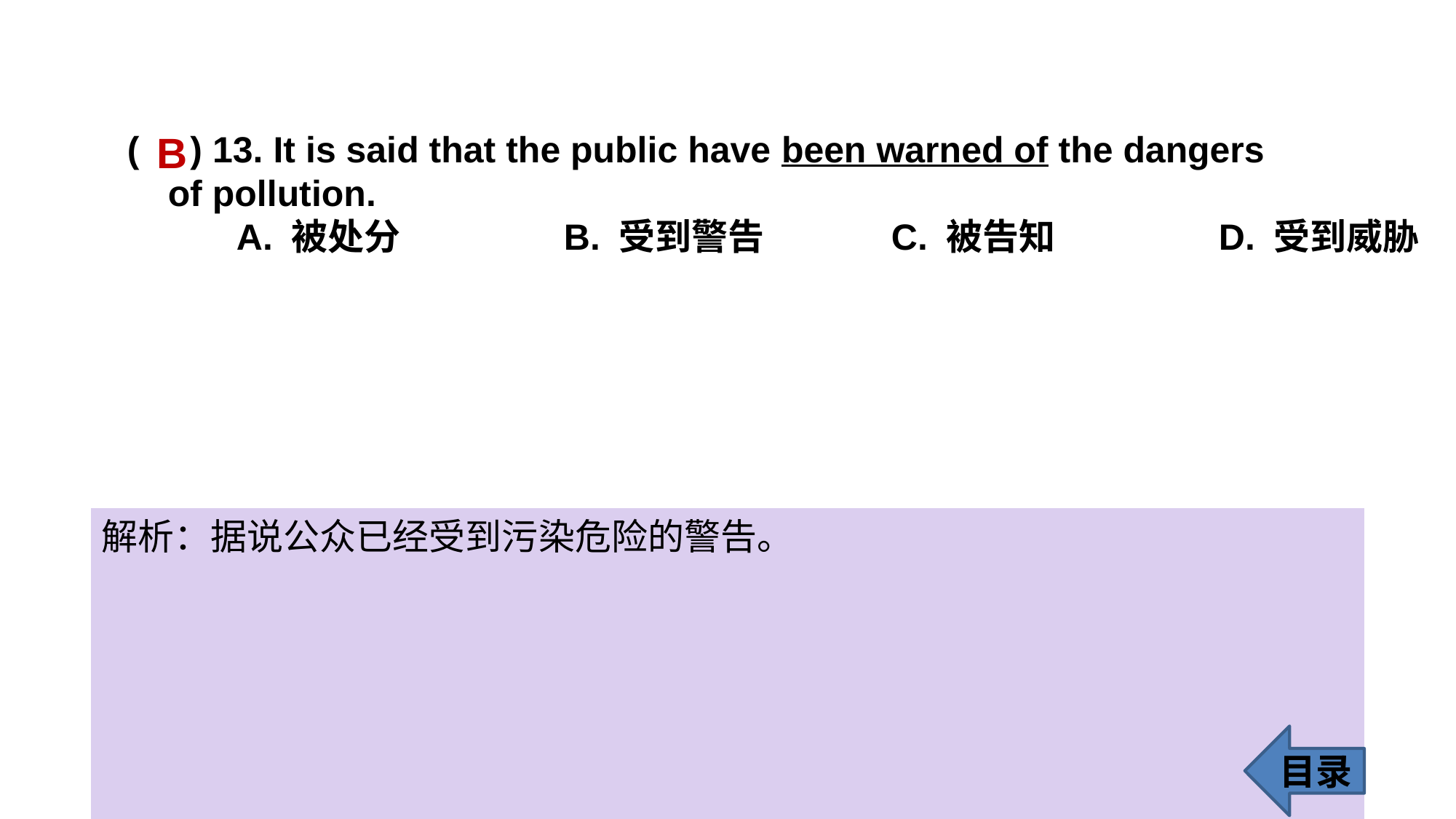

B
(     ) 13. It is said that the public have been warned of the dangers 	  	     of pollution.
	A. 被处分 		B. 受到警告 		C. 被告知 		D. 受到威胁
解析：据说公众已经受到污染危险的警告。

目录
19